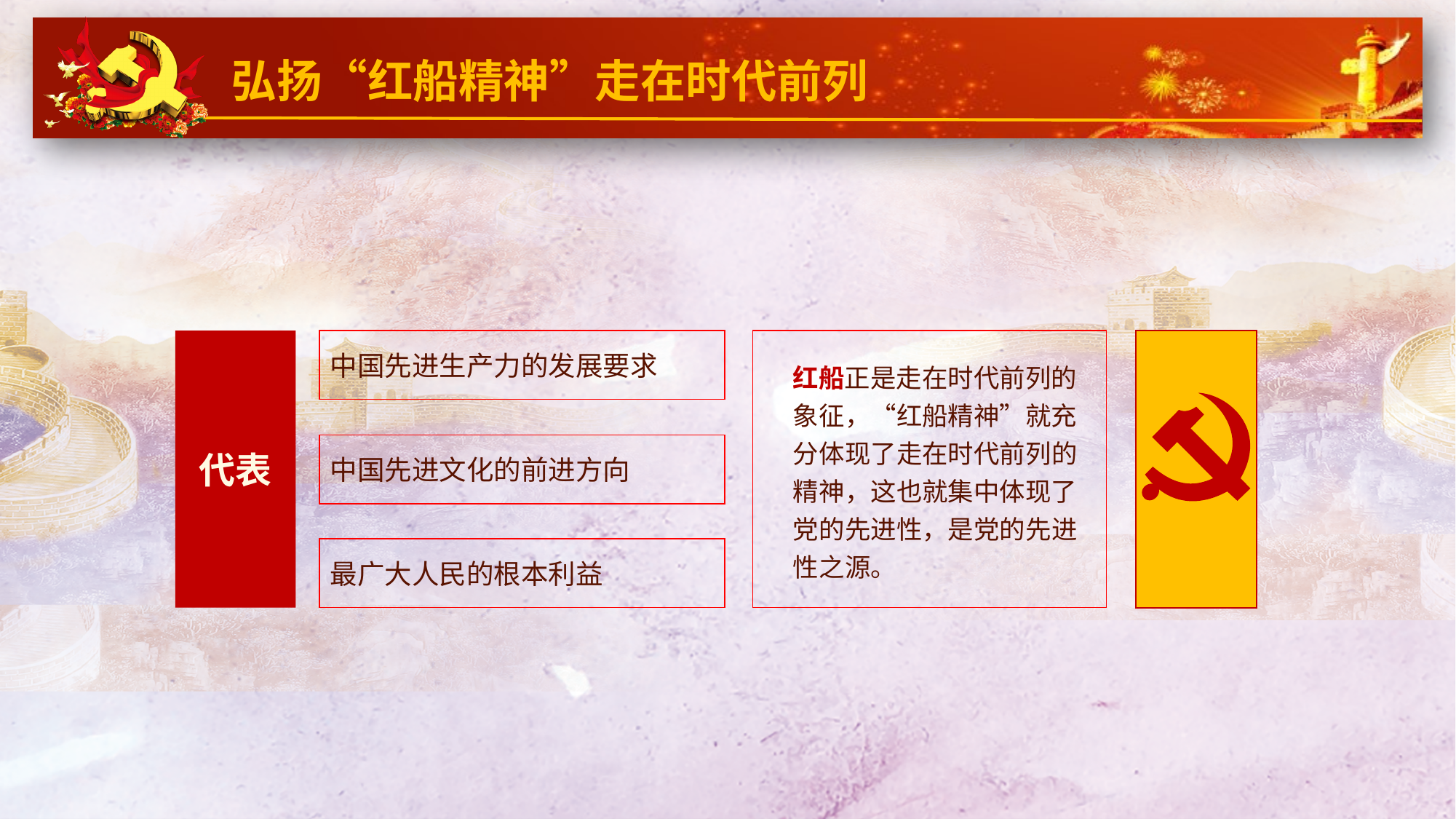

代表
中国先进生产力的发展要求

红船正是走在时代前列的象征，“红船精神”就充分体现了走在时代前列的精神，这也就集中体现了党的先进性，是党的先进性之源。

中国先进文化的前进方向
最广大人民的根本利益